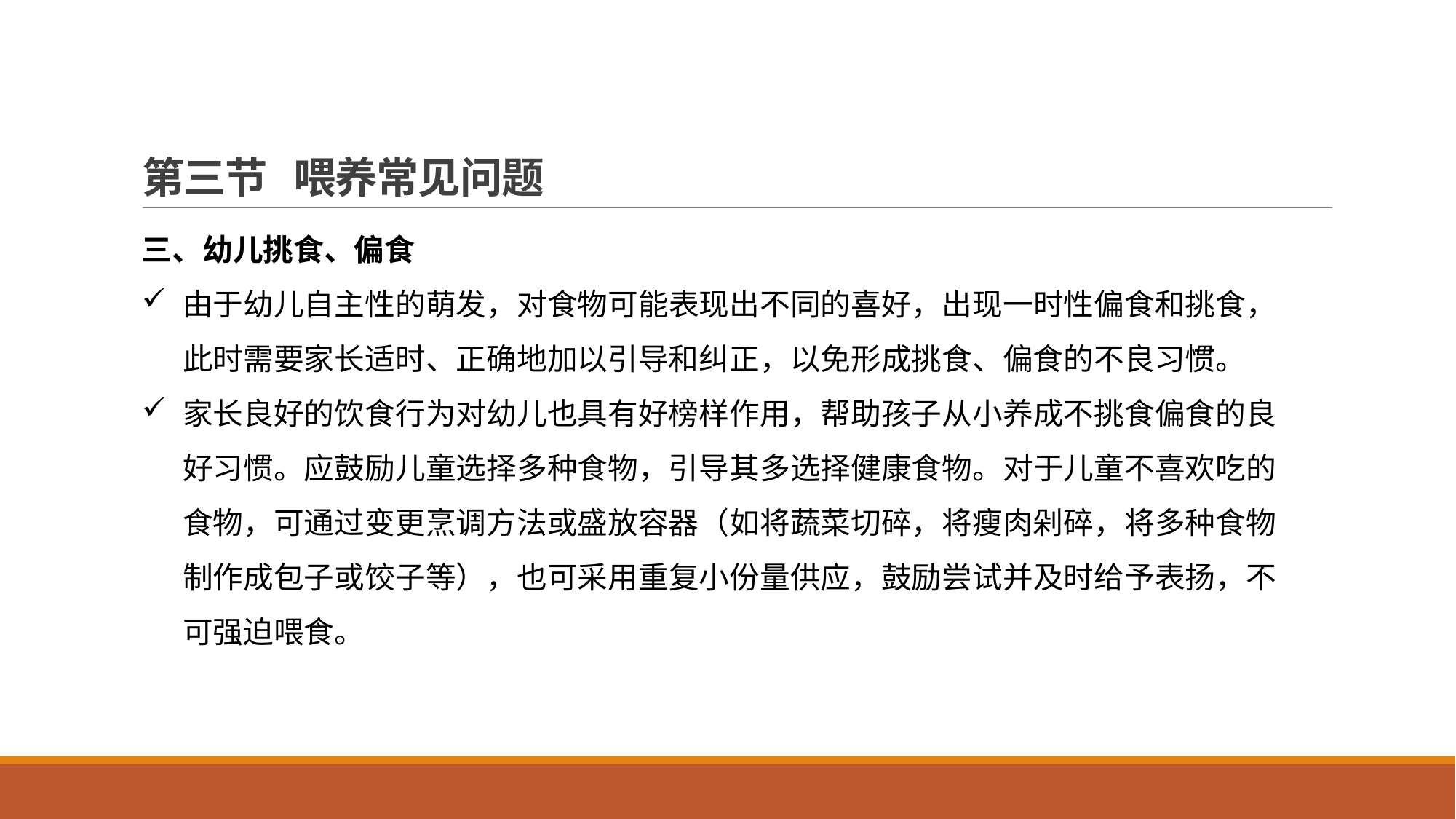

# 第三节   喂养常见问题
三、幼儿挑食、偏食
由于幼儿自主性的萌发，对食物可能表现出不同的喜好，出现一时性偏食和挑食，此时需要家长适时、正确地加以引导和纠正，以免形成挑食、偏食的不良习惯。
家长良好的饮食行为对幼儿也具有好榜样作用，帮助孩子从小养成不挑食偏食的良好习惯。应鼓励儿童选择多种食物，引导其多选择健康食物。对于儿童不喜欢吃的食物，可通过变更烹调方法或盛放容器（如将蔬菜切碎，将瘦肉剁碎，将多种食物制作成包子或饺子等），也可采用重复小份量供应，鼓励尝试并及时给予表扬，不可强迫喂食。